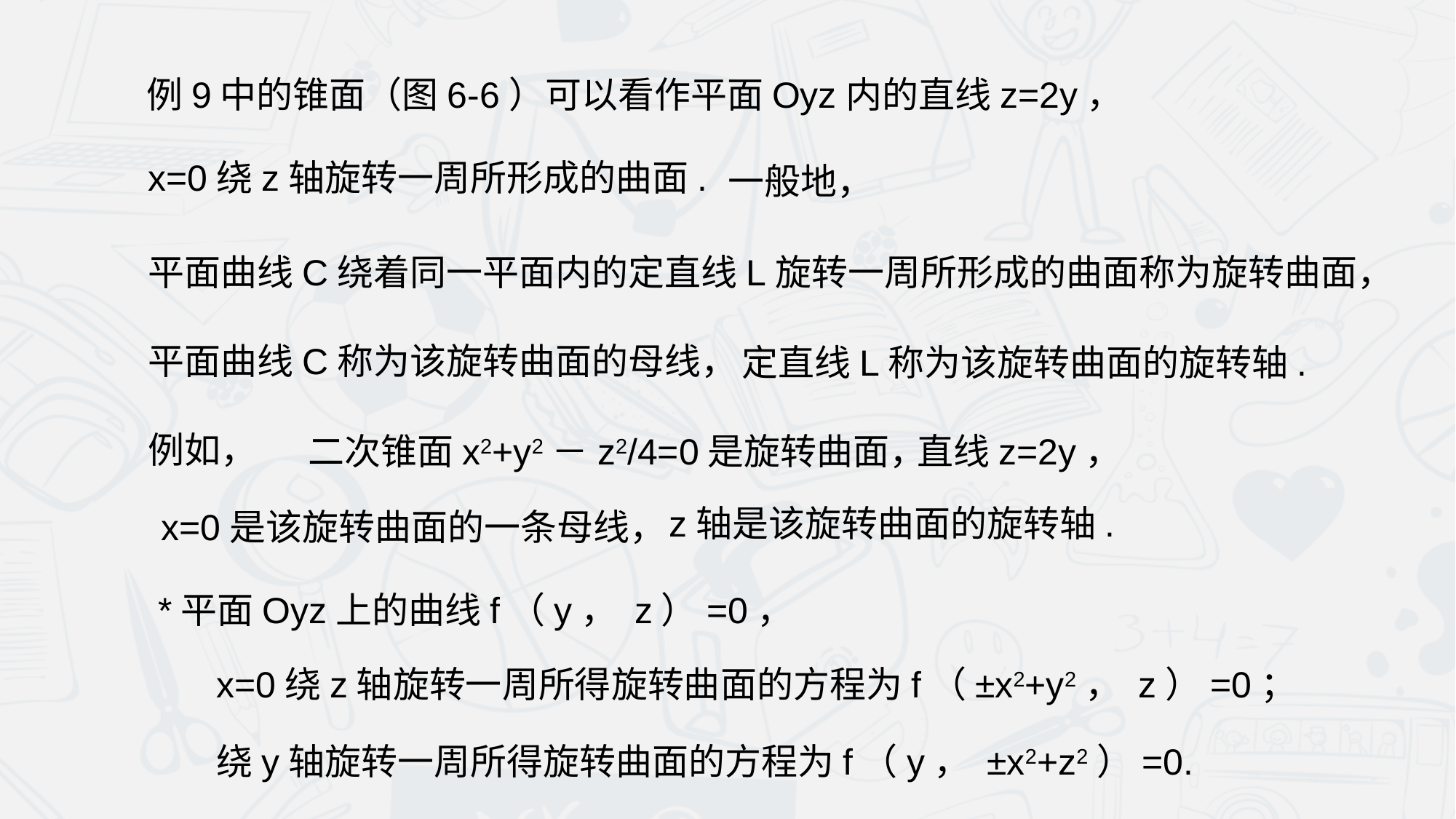

例9中的锥面（图6-6）可以看作平面Oyz内的直线z=2y，
x=0绕z轴旋转一周所形成的曲面.
一般地，
平面曲线C绕着同一平面内的定直线L旋转一周所形成的曲面称为旋转曲面，
平面曲线C称为该旋转曲面的母线，
定直线L称为该旋转曲面的旋转轴.
例如，
二次锥面x2+y2－z2/4=0是旋转曲面，
直线z=2y，
z轴是该旋转曲面的旋转轴.
x=0是该旋转曲面的一条母线，
 *平面Oyz上的曲线f（y， z）=0，
x=0绕z轴旋转一周所得旋转曲面的方程为f（±x2+y2， z）=0；
绕y轴旋转一周所得旋转曲面的方程为f（y， ±x2+z2）=0.